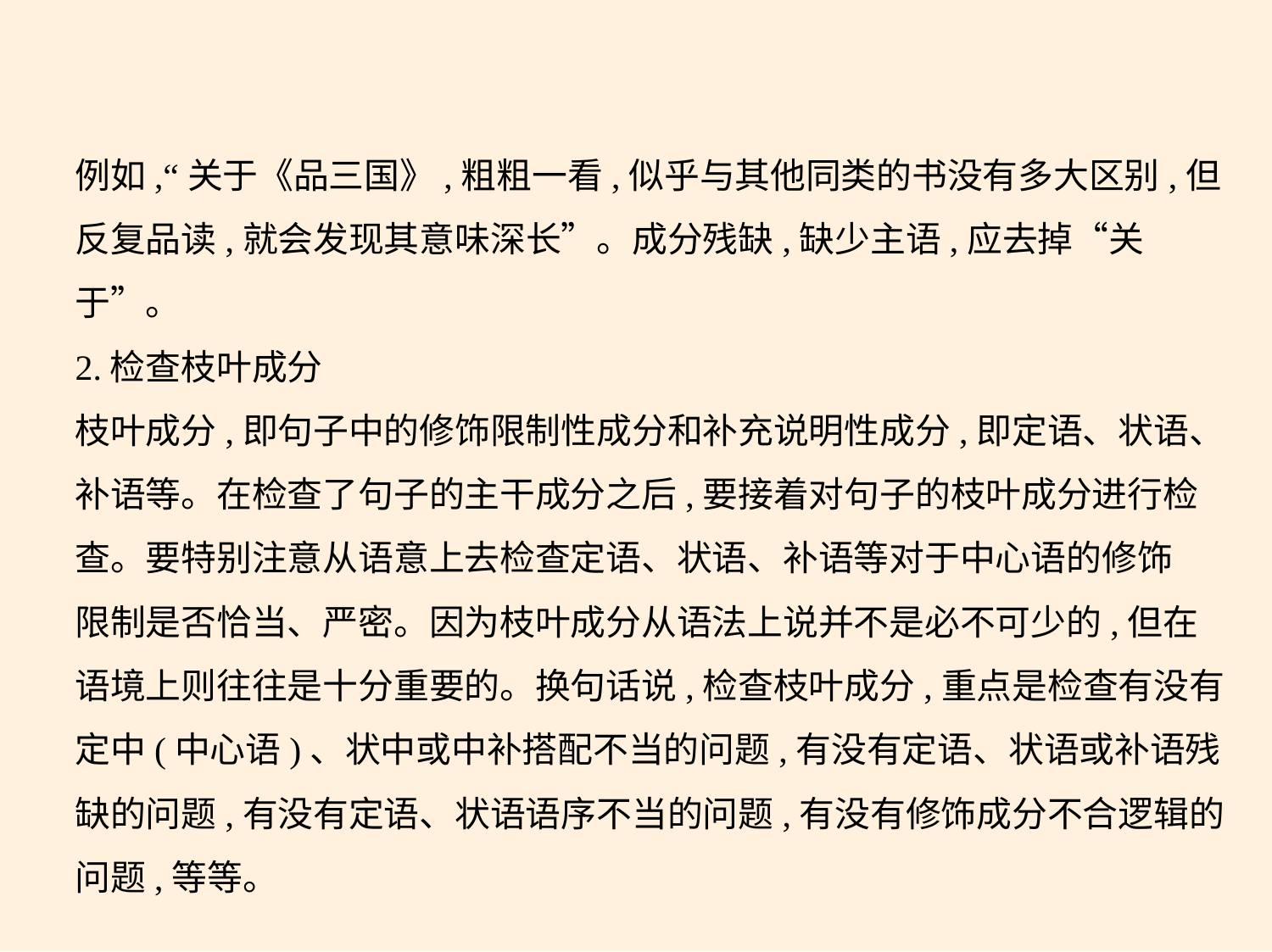

例如,“关于《品三国》,粗粗一看,似乎与其他同类的书没有多大区别,但
反复品读,就会发现其意味深长”。成分残缺,缺少主语,应去掉“关
于”。
2.检查枝叶成分
枝叶成分,即句子中的修饰限制性成分和补充说明性成分,即定语、状语、
补语等。在检查了句子的主干成分之后,要接着对句子的枝叶成分进行检
查。要特别注意从语意上去检查定语、状语、补语等对于中心语的修饰
限制是否恰当、严密。因为枝叶成分从语法上说并不是必不可少的,但在
语境上则往往是十分重要的。换句话说,检查枝叶成分,重点是检查有没有
定中(中心语)、状中或中补搭配不当的问题,有没有定语、状语或补语残
缺的问题,有没有定语、状语语序不当的问题,有没有修饰成分不合逻辑的
问题,等等。